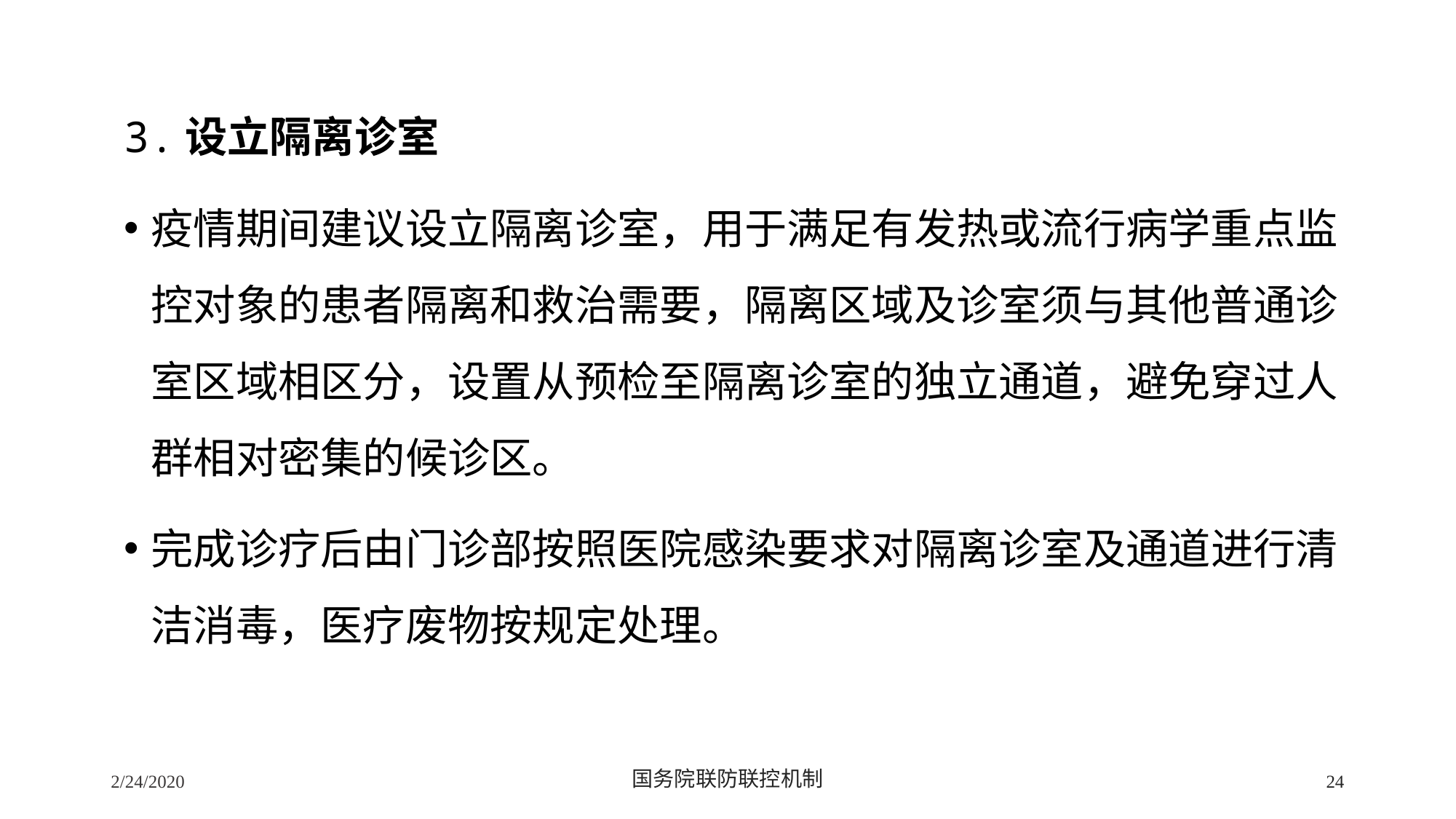

3.设立隔离诊室
疫情期间建议设立隔离诊室，用于满足有发热或流行病学重点监控对象的患者隔离和救治需要，隔离区域及诊室须与其他普通诊室区域相区分，设置从预检至隔离诊室的独立通道，避免穿过人群相对密集的候诊区。
完成诊疗后由门诊部按照医院感染要求对隔离诊室及通道进行清洁消毒，医疗废物按规定处理。

2/24/2020
国务院联防联控机制
24